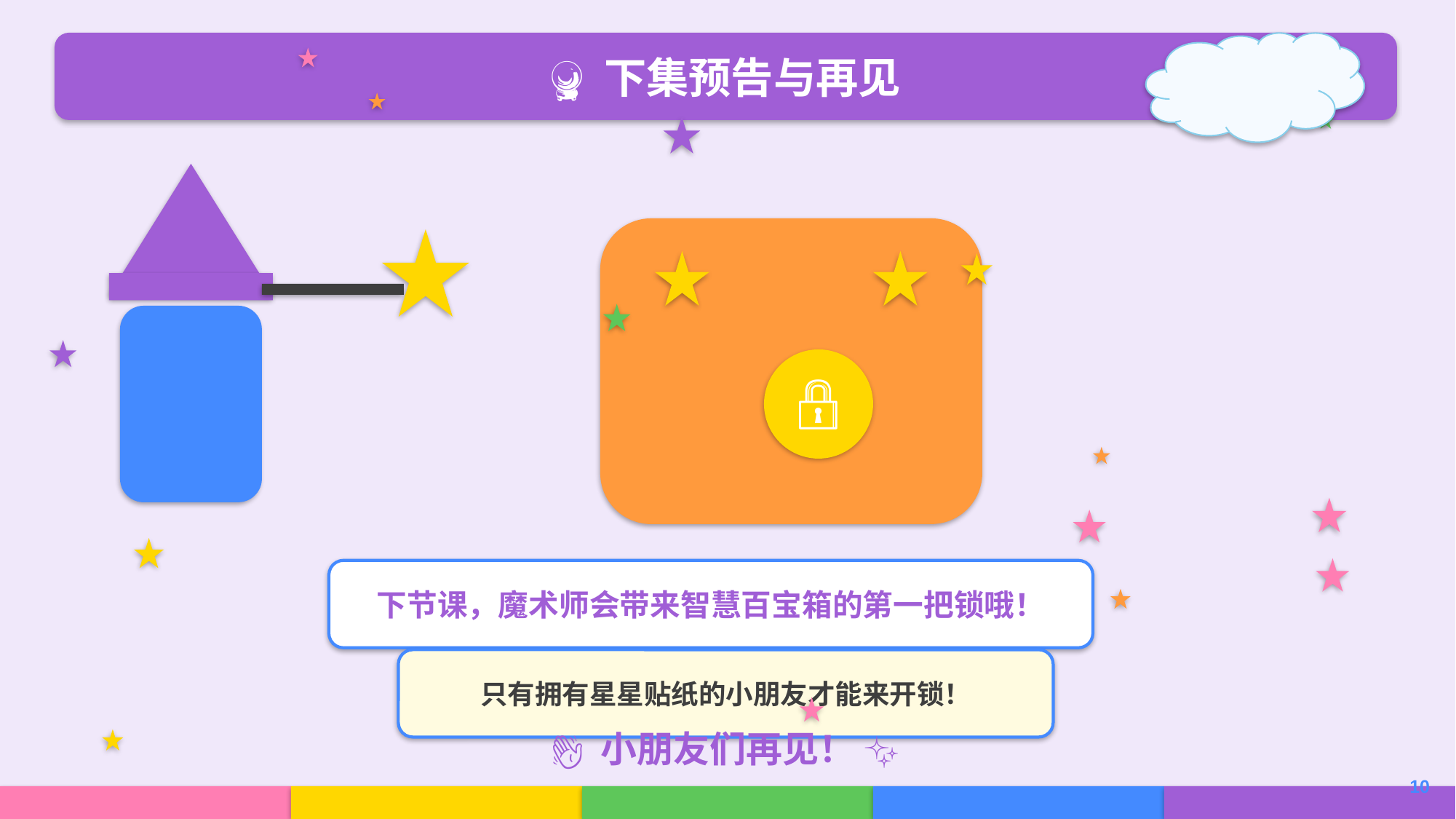

🔮 下集预告与再见

🔒

下节课，魔术师会带来智慧百宝箱的第一把锁哦！

只有拥有星星贴纸的小朋友才能来开锁！

👋 小朋友们再见！ ✨

10